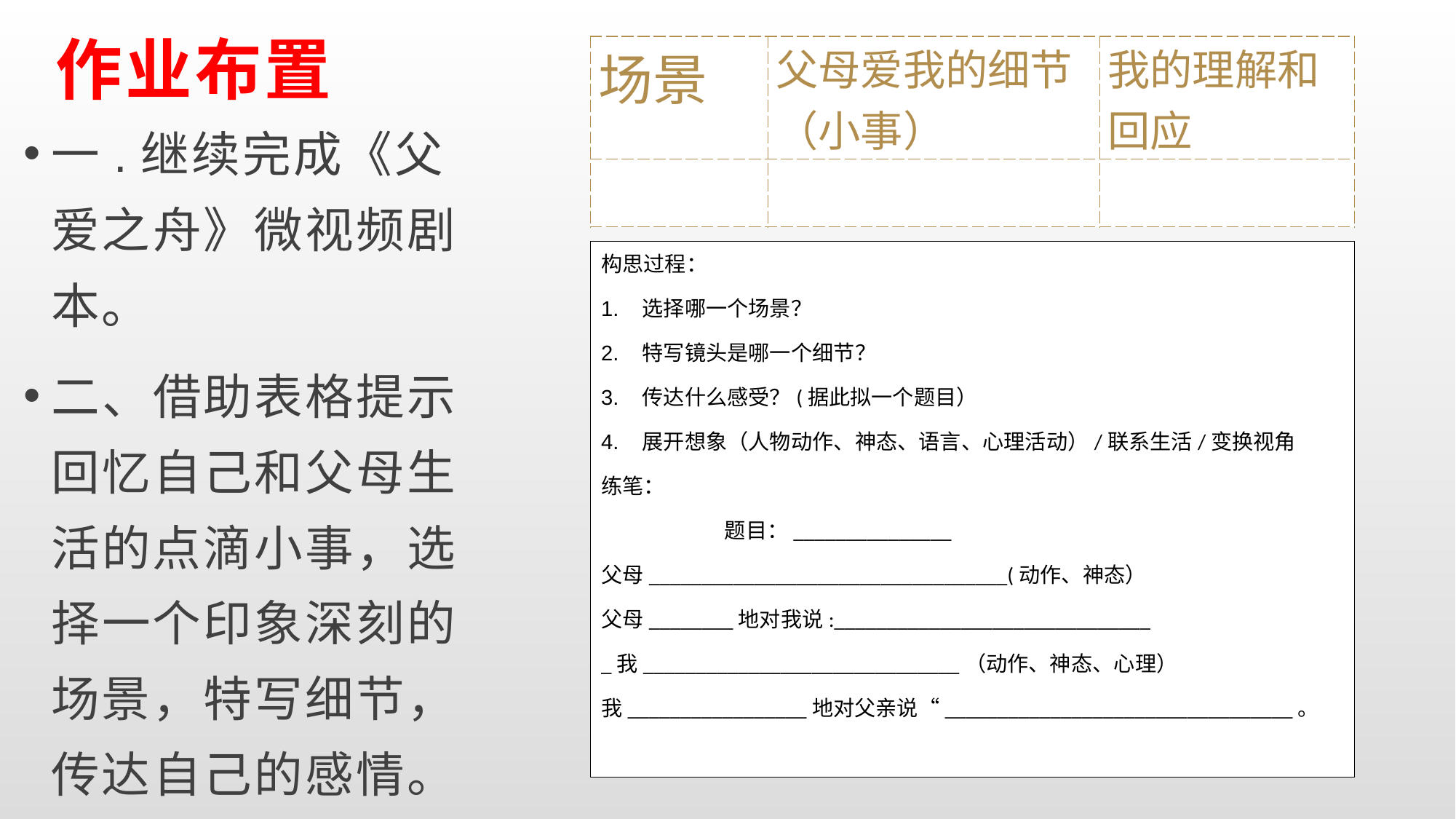

# 作业布置
| 场景 | 父母爱我的细节（小事） | 我的理解和回应 |
| --- | --- | --- |
|  |  |  |
一.继续完成《父爱之舟》微视频剧本。
二、借助表格提示回忆自己和父母生活的点滴小事，选择一个印象深刻的场景，特写细节，传达自己的感情。

构思过程：
选择哪一个场景？
特写镜头是哪一个细节？
传达什么感受？(据此拟一个题目）
展开想象（人物动作、神态、语言、心理活动）/联系生活/变换视角
练笔：
                         题目：_______________
父母__________________________________(动作、神态）
父母________地对我说:______________________________
_我______________________________（动作、神态、心理）
我_________________地对父亲说“_________________________________。